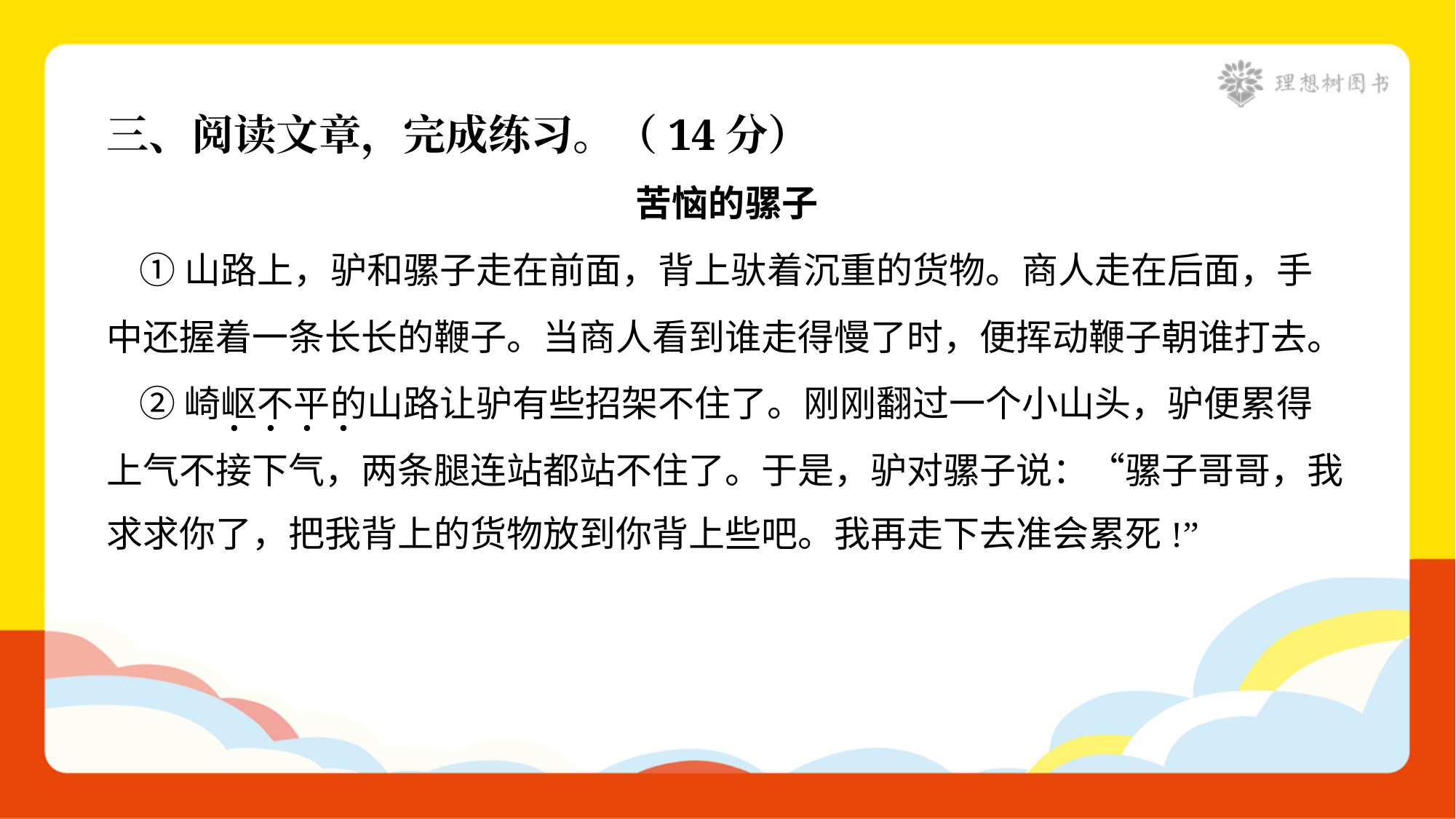

三、阅读文章，完成练习。（14分）
苦恼的骡子
    ①山路上，驴和骡子走在前面，背上驮着沉重的货物。商人走在后面，手
中还握着一条长长的鞭子。当商人看到谁走得慢了时，便挥动鞭子朝谁打去。
    ②崎岖不平的山路让驴有些招架不住了。刚刚翻过一个小山头，驴便累得
上气不接下气，两条腿连站都站不住了。于是，驴对骡子说：“骡子哥哥，我
求求你了，把我背上的货物放到你背上些吧。我再走下去准会累死!”